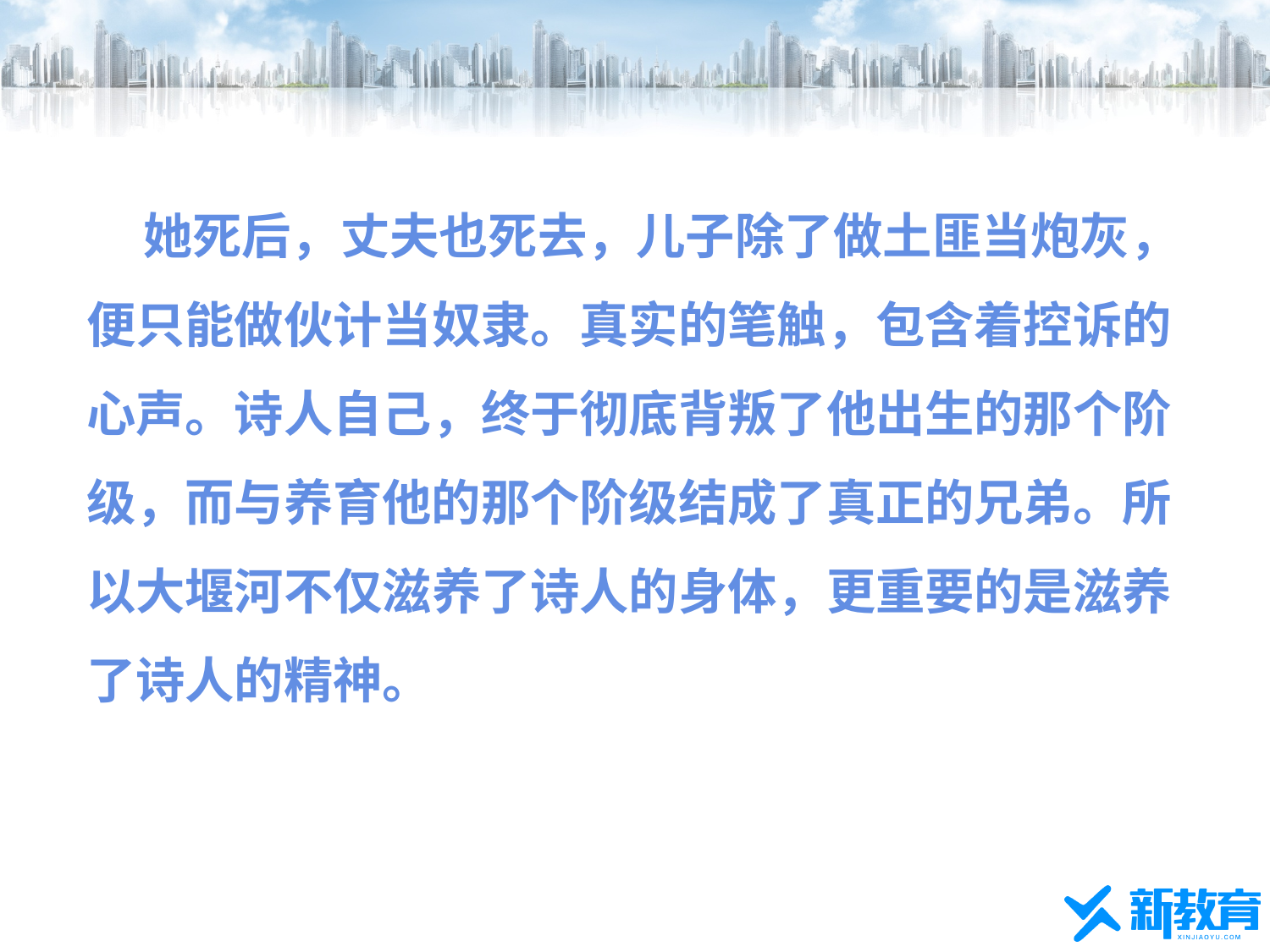

她死后，丈夫也死去，儿子除了做土匪当炮灰，便只能做伙计当奴隶。真实的笔触，包含着控诉的心声。诗人自己，终于彻底背叛了他出生的那个阶级，而与养育他的那个阶级结成了真正的兄弟。所以大堰河不仅滋养了诗人的身体，更重要的是滋养了诗人的精神。